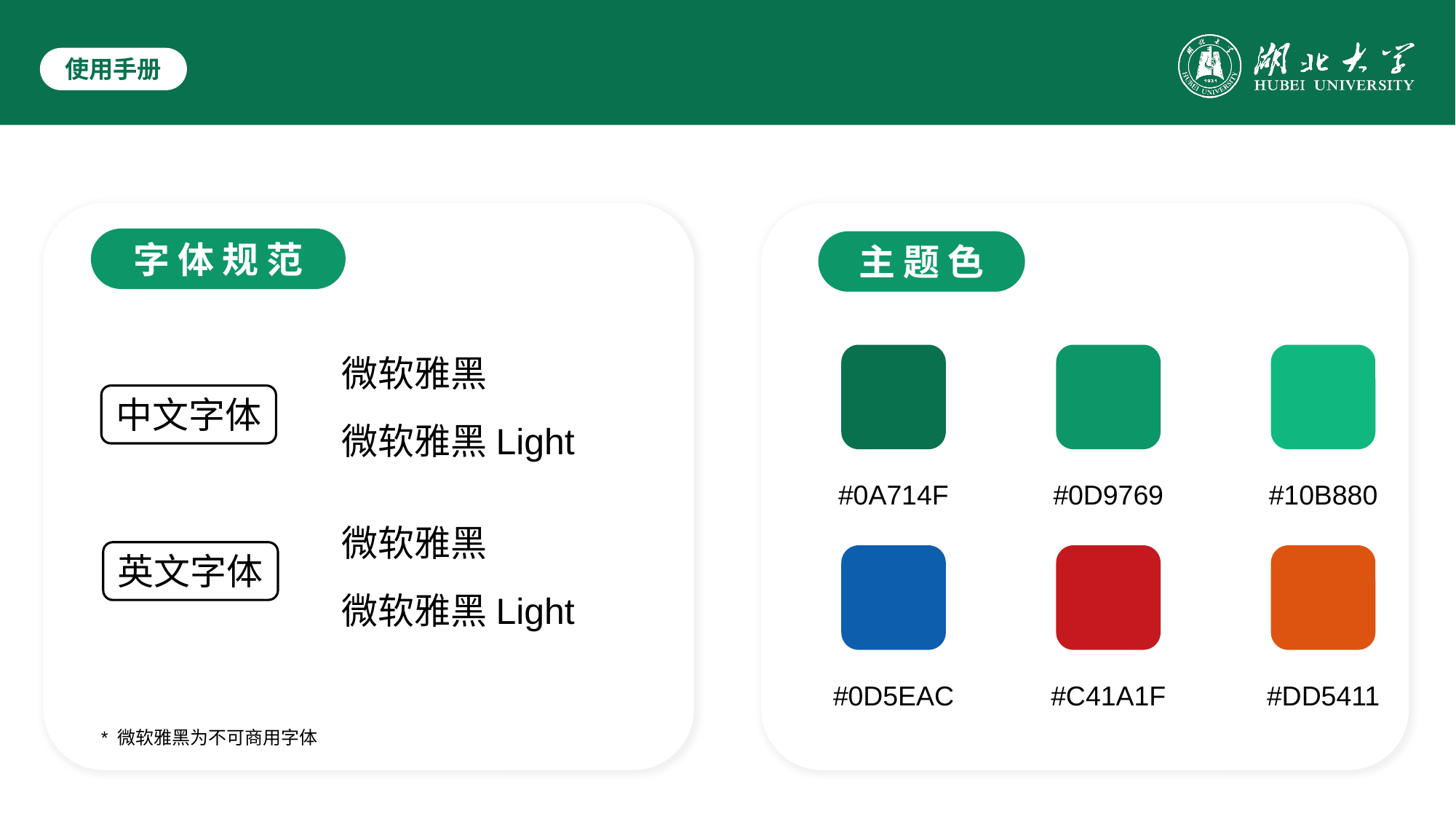

使用手册

字 体 规 范

主 题 色

#0A714F

#0D9769

#10B880

#0D5EAC

#C41A1F

#DD5411
微软雅黑
微软雅黑Light

中文字体
微软雅黑
微软雅黑Light

英文字体
* 微软雅黑为不可商用字体